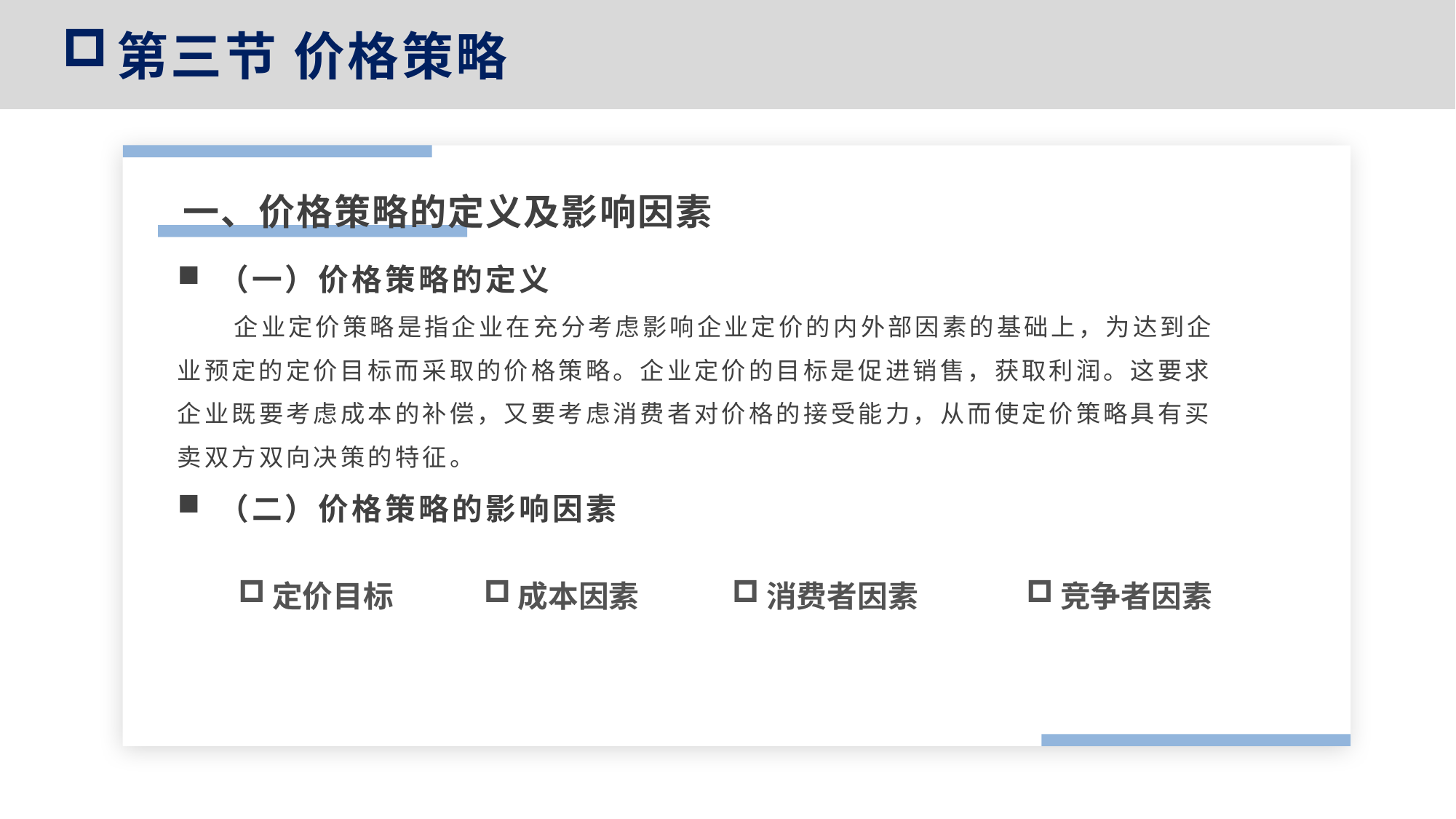

第三节 价格策略

一、价格策略的定义及影响因素
（一）价格策略的定义
      企业定价策略是指企业在充分考虑影响企业定价的内外部因素的基础上，为达到企业预定的定价目标而采取的价格策略。企业定价的目标是促进销售，获取利润。这要求企业既要考虑成本的补偿，又要考虑消费者对价格的接受能力，从而使定价策略具有买卖双方双向决策的特征。
（二）价格策略的影响因素

定价目标
成本因素
消费者因素
竞争者因素